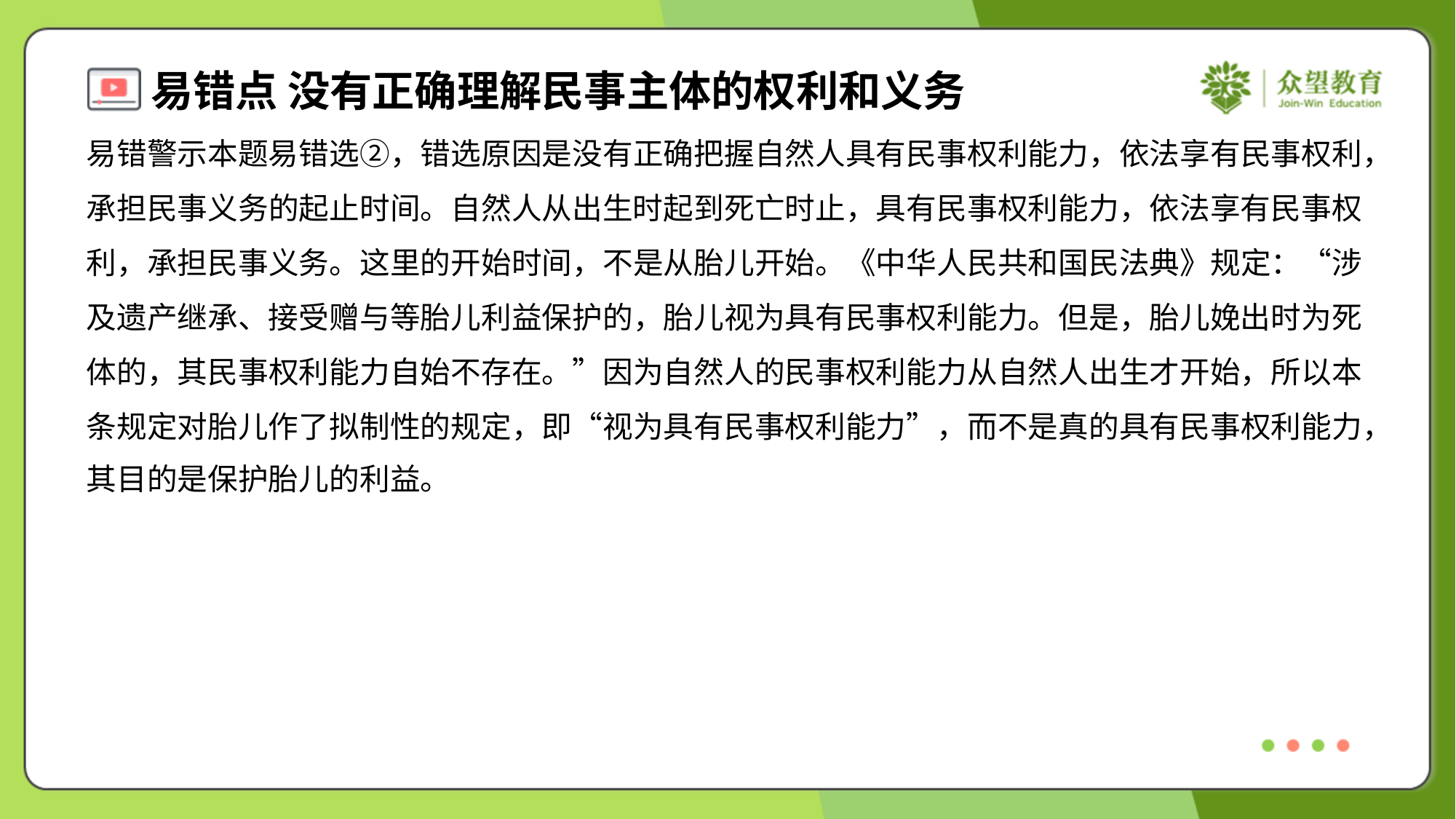

易错警示本题易错选②，错选原因是没有正确把握自然人具有民事权利能力，依法享有民事权利，
承担民事义务的起止时间。自然人从出生时起到死亡时止，具有民事权利能力，依法享有民事权
利，承担民事义务。这里的开始时间，不是从胎儿开始。《中华人民共和国民法典》规定：“涉
及遗产继承、接受赠与等胎儿利益保护的，胎儿视为具有民事权利能力。但是，胎儿娩出时为死
体的，其民事权利能力自始不存在。”因为自然人的民事权利能力从自然人出生才开始，所以本
条规定对胎儿作了拟制性的规定，即“视为具有民事权利能力”，而不是真的具有民事权利能力，
其目的是保护胎儿的利益。